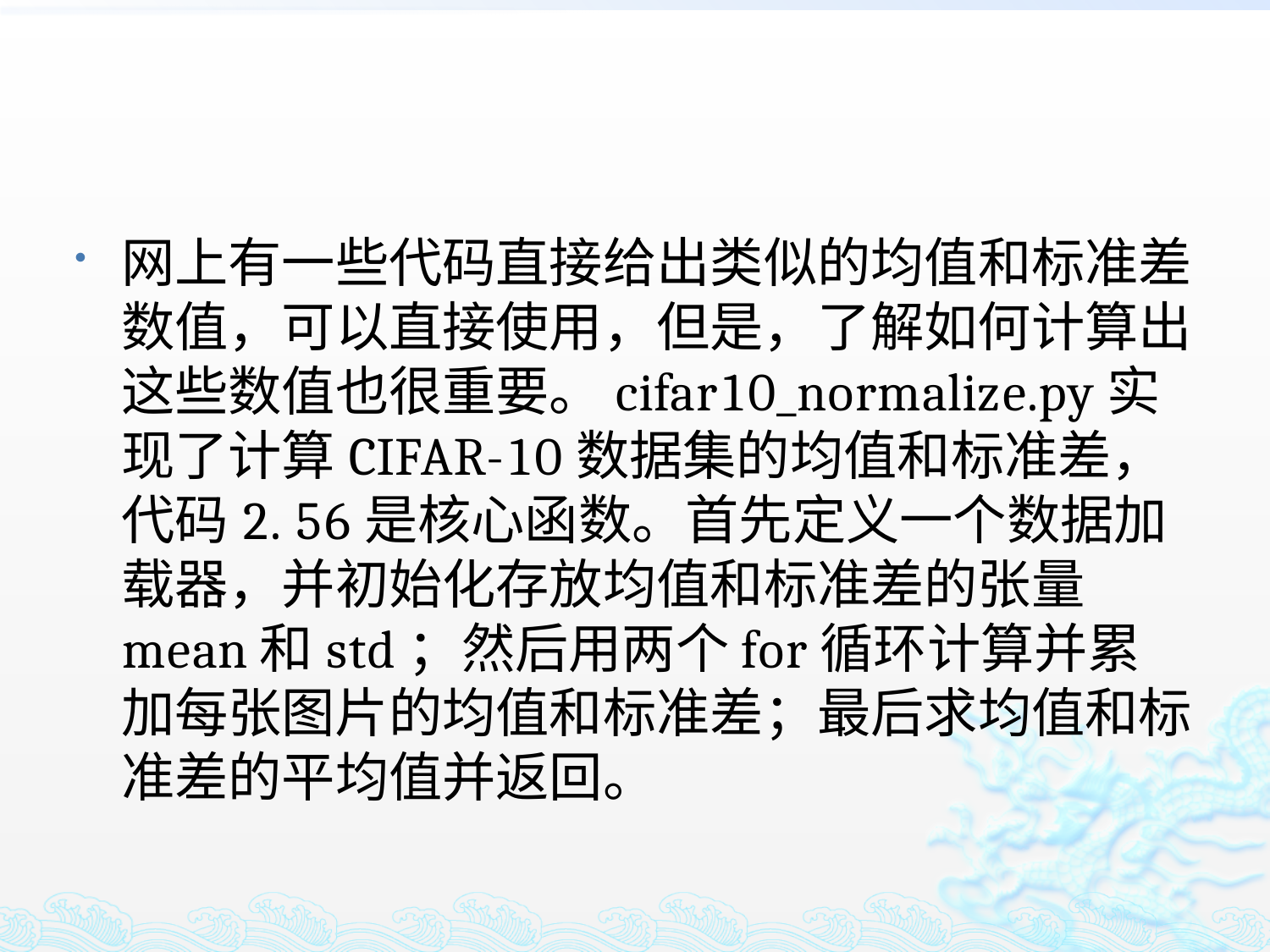

网上有一些代码直接给出类似的均值和标准差数值，可以直接使用，但是，了解如何计算出这些数值也很重要。cifar10_normalize.py实现了计算CIFAR-10数据集的均值和标准差，代码2. 56是核心函数。首先定义一个数据加载器，并初始化存放均值和标准差的张量mean和std；然后用两个for循环计算并累加每张图片的均值和标准差；最后求均值和标准差的平均值并返回。